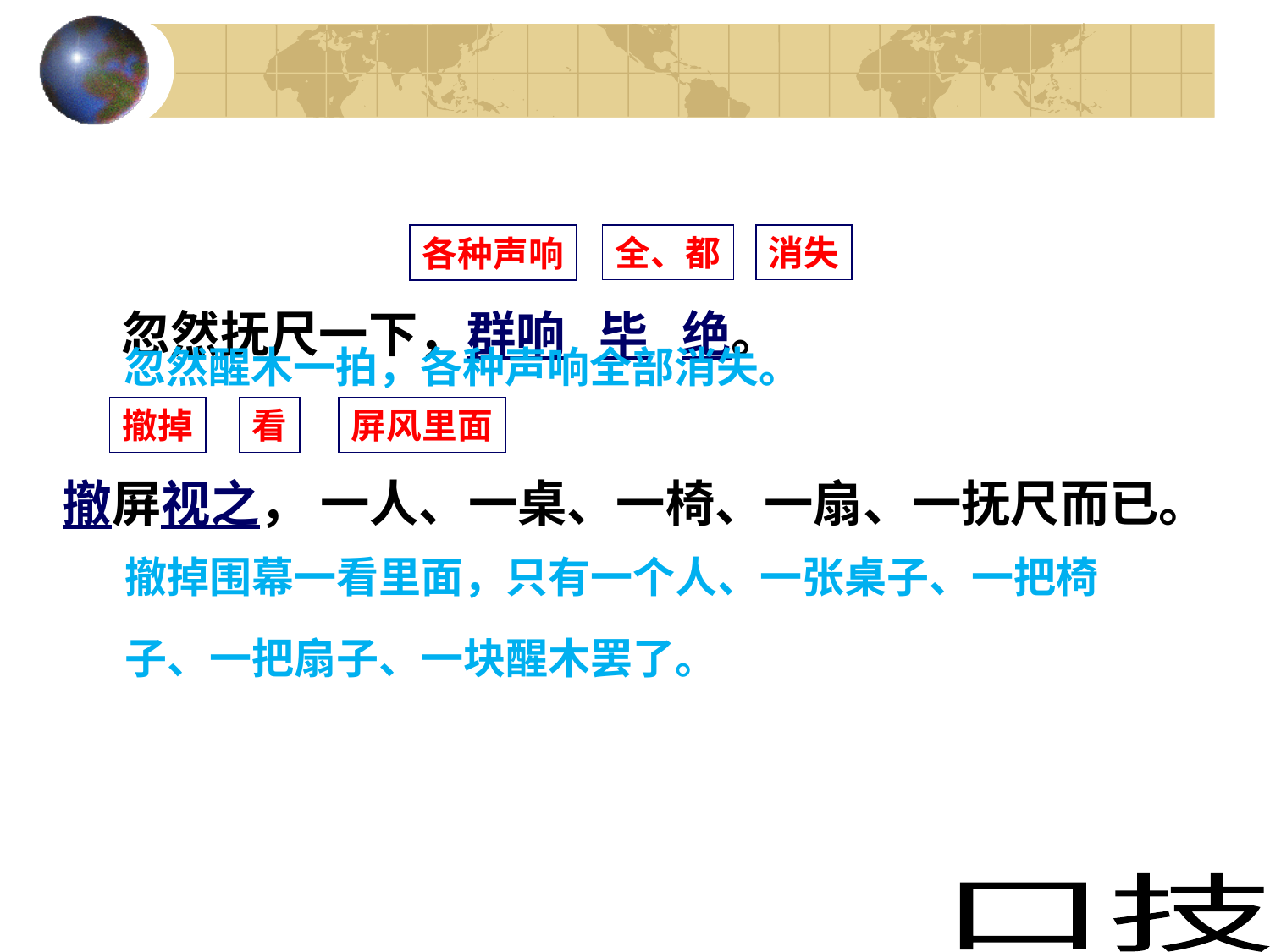

忽然抚尺一下，群响   毕   绝。
     撤屏视之， 一人、一桌、一椅、一扇、一抚尺而已。
全、都
消失
各种声响
忽然醒木一拍，各种声响全部消失。
撤掉
看
屏风里面
撤掉围幕一看里面，只有一个人、一张桌子、一把椅子、一把扇子、一块醒木罢了。
 口技